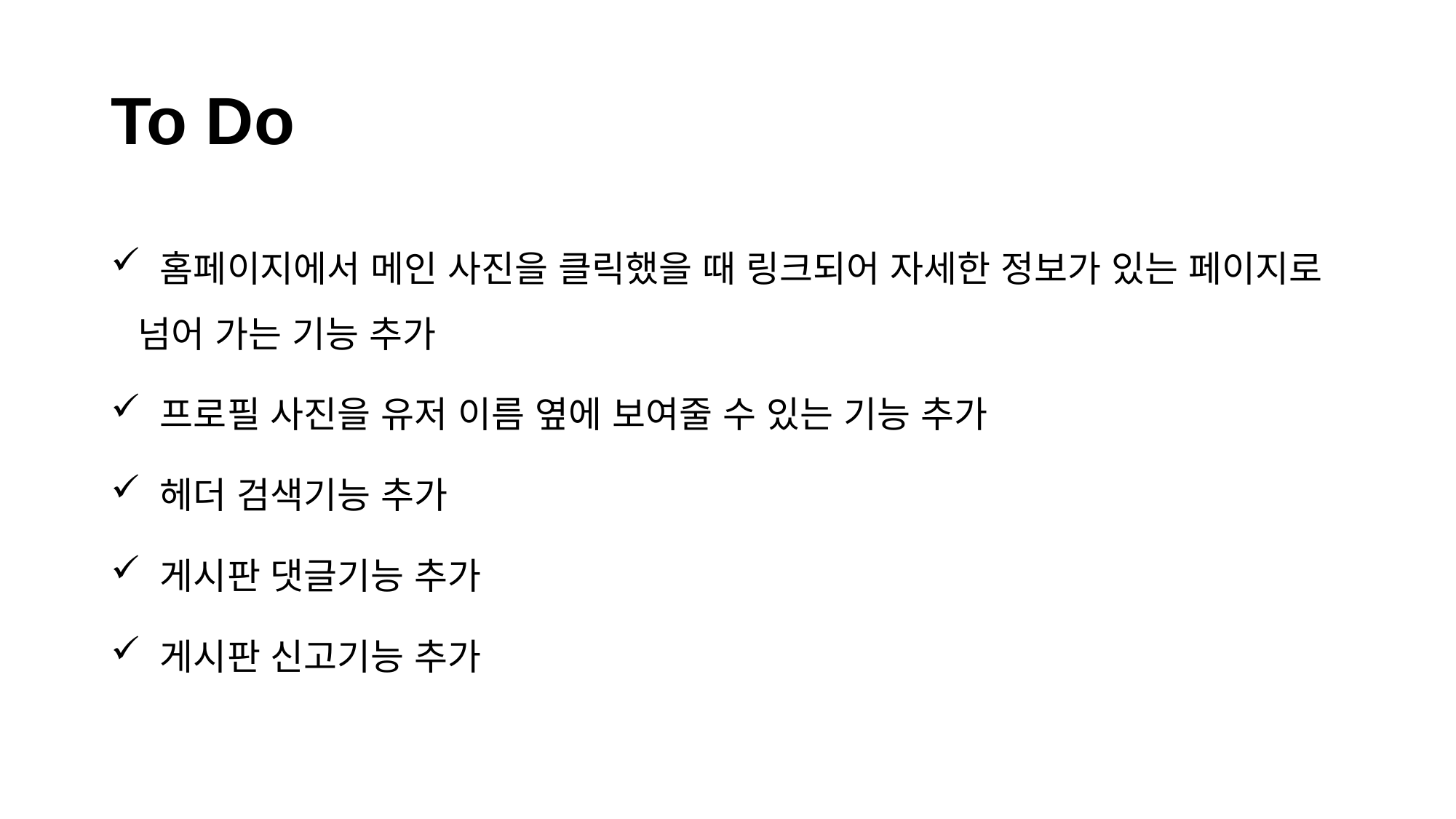

# To Do
 홈페이지에서 메인 사진을 클릭했을 때 링크되어 자세한 정보가 있는 페이지로 넘어 가는 기능 추가
 프로필 사진을 유저 이름 옆에 보여줄 수 있는 기능 추가
 헤더 검색기능 추가
 게시판 댓글기능 추가
 게시판 신고기능 추가